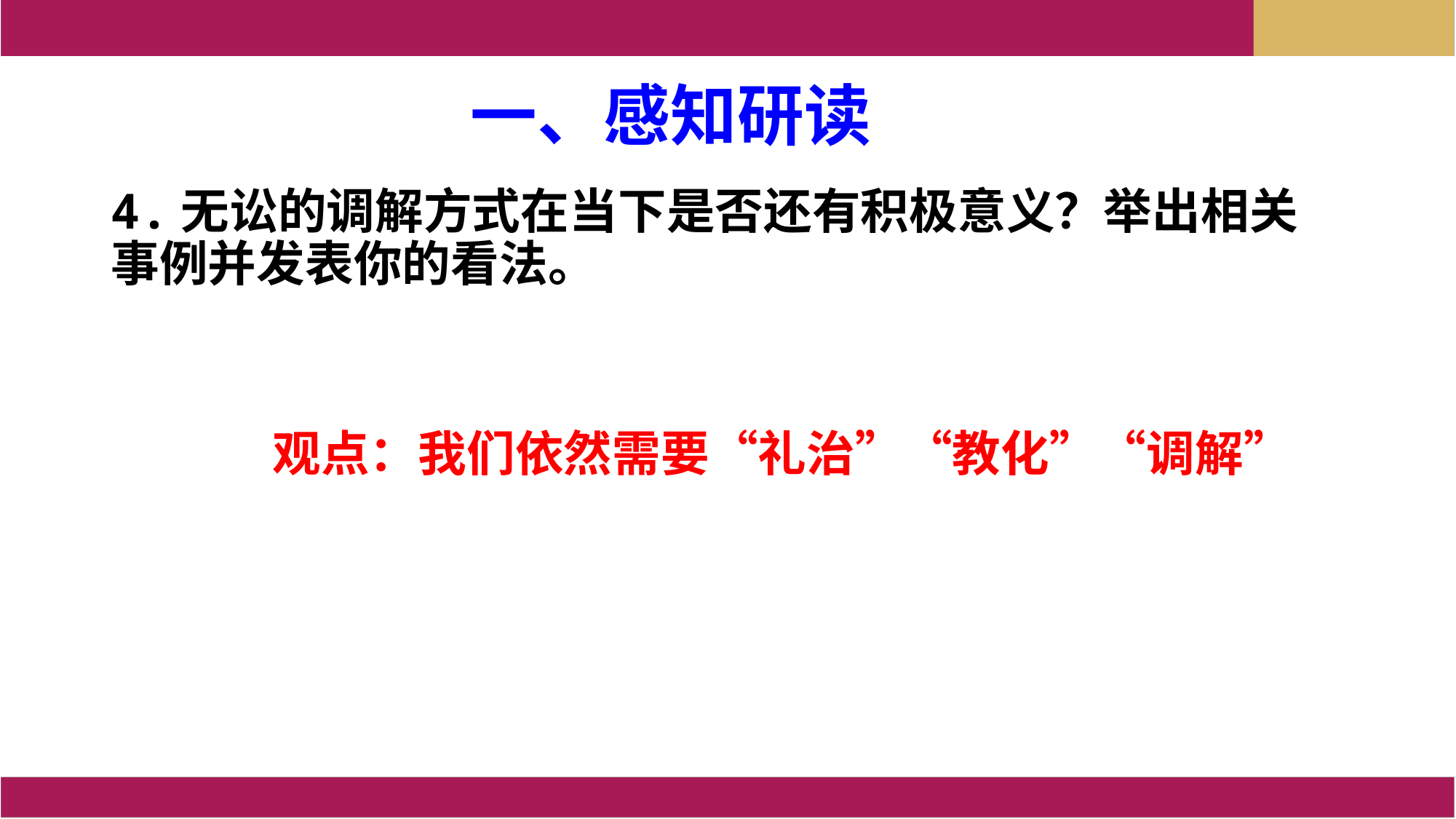

一、感知研读
4.无讼的调解方式在当下是否还有积极意义？举出相关事例并发表你的看法。

               观点：我们依然需要“礼治”“教化”“调解”